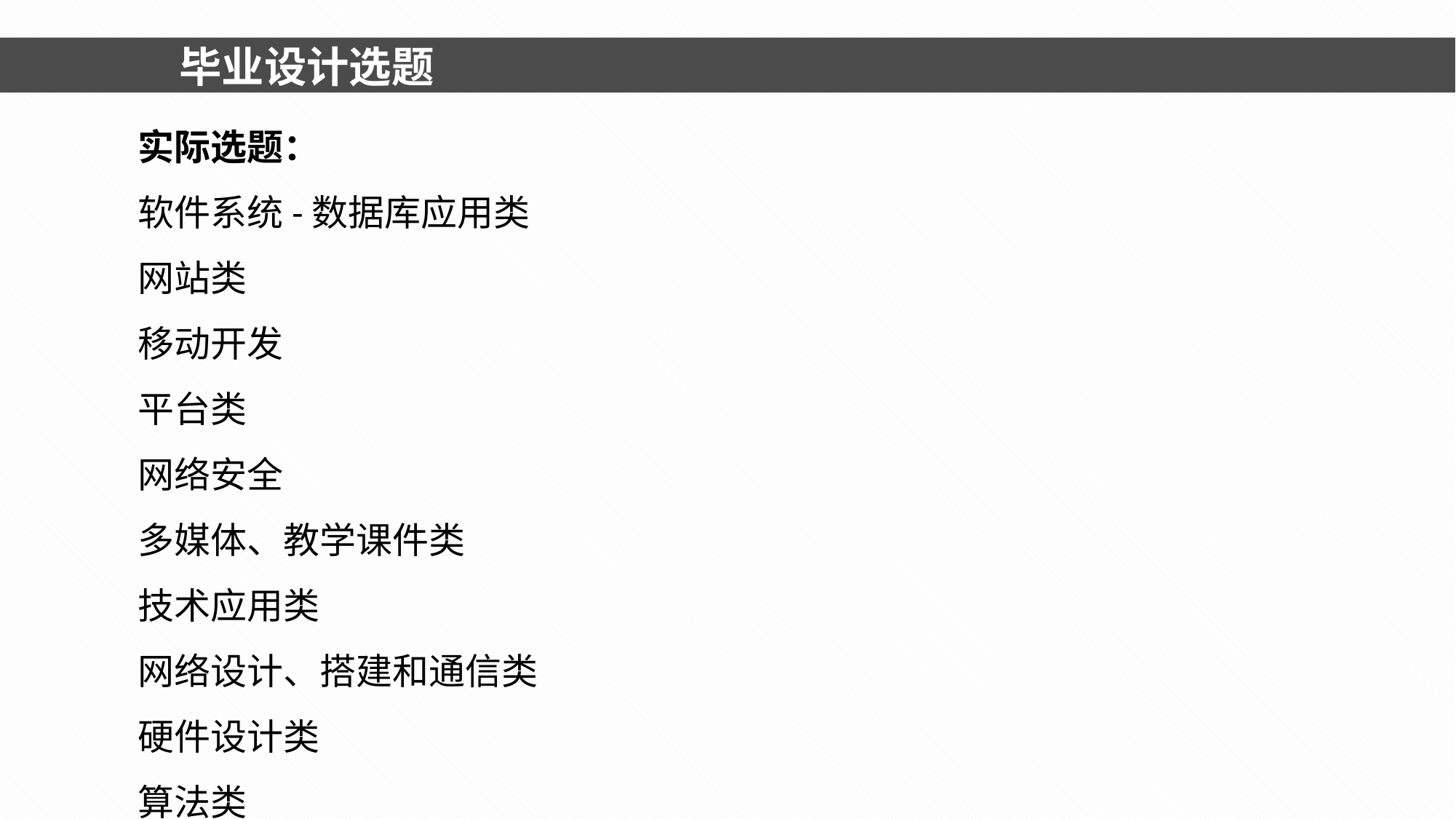

毕业设计选题

实际选题：
软件系统-数据库应用类
网站类
移动开发
平台类
网络安全
多媒体、教学课件类
技术应用类
网络设计、搭建和通信类
硬件设计类
算法类